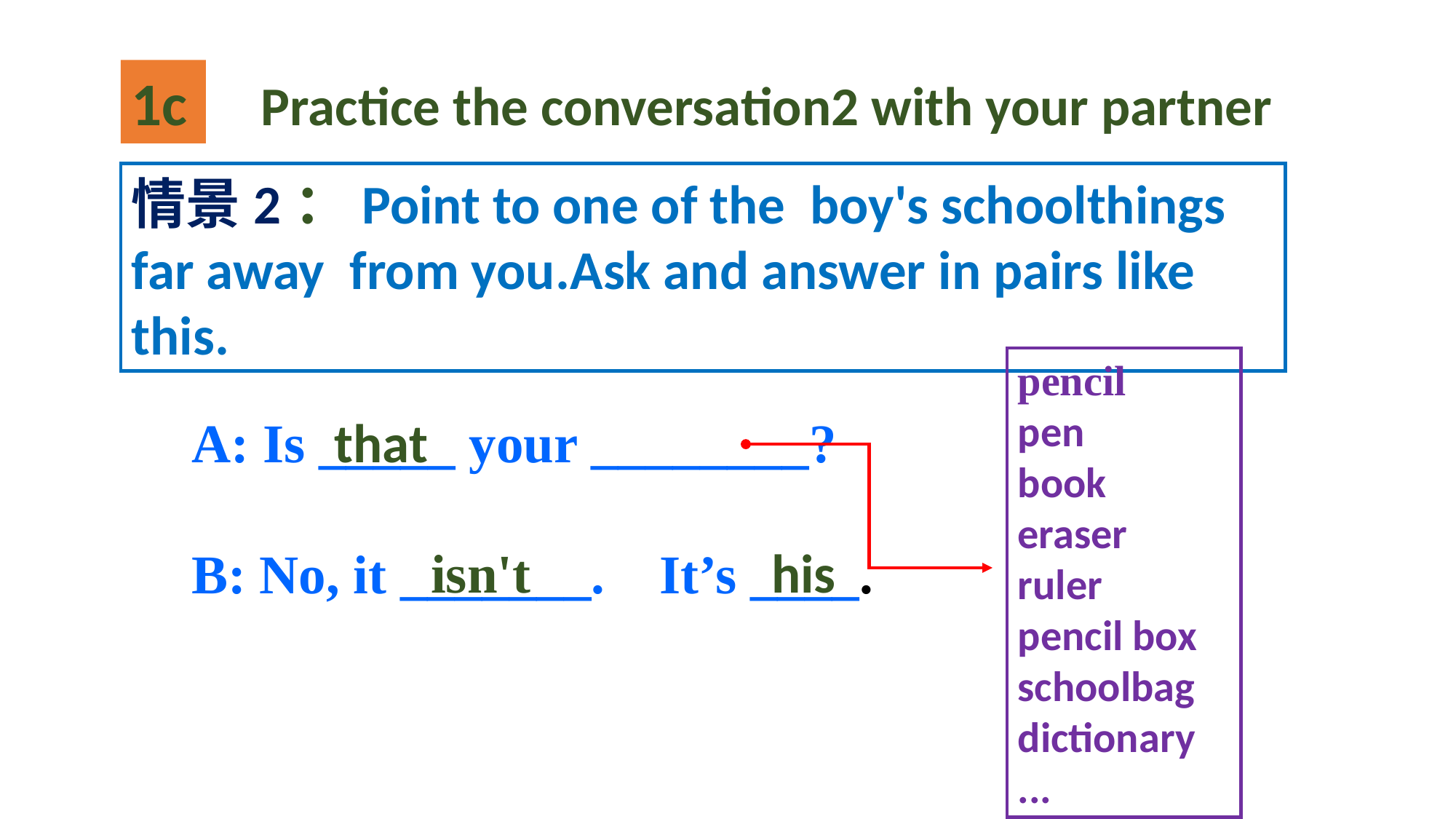

1c
 Practice the conversation2 with your partner
情景2：Point to one of the  boy's schoolthings far away  from you.Ask and answer in pairs like this.
pencil
pen
book
eraser
ruler
pencil box
schoolbag
dictionary
...
A: Is _____ your ________?

B: No, it _______.    It’s ____.
that
isn't
his